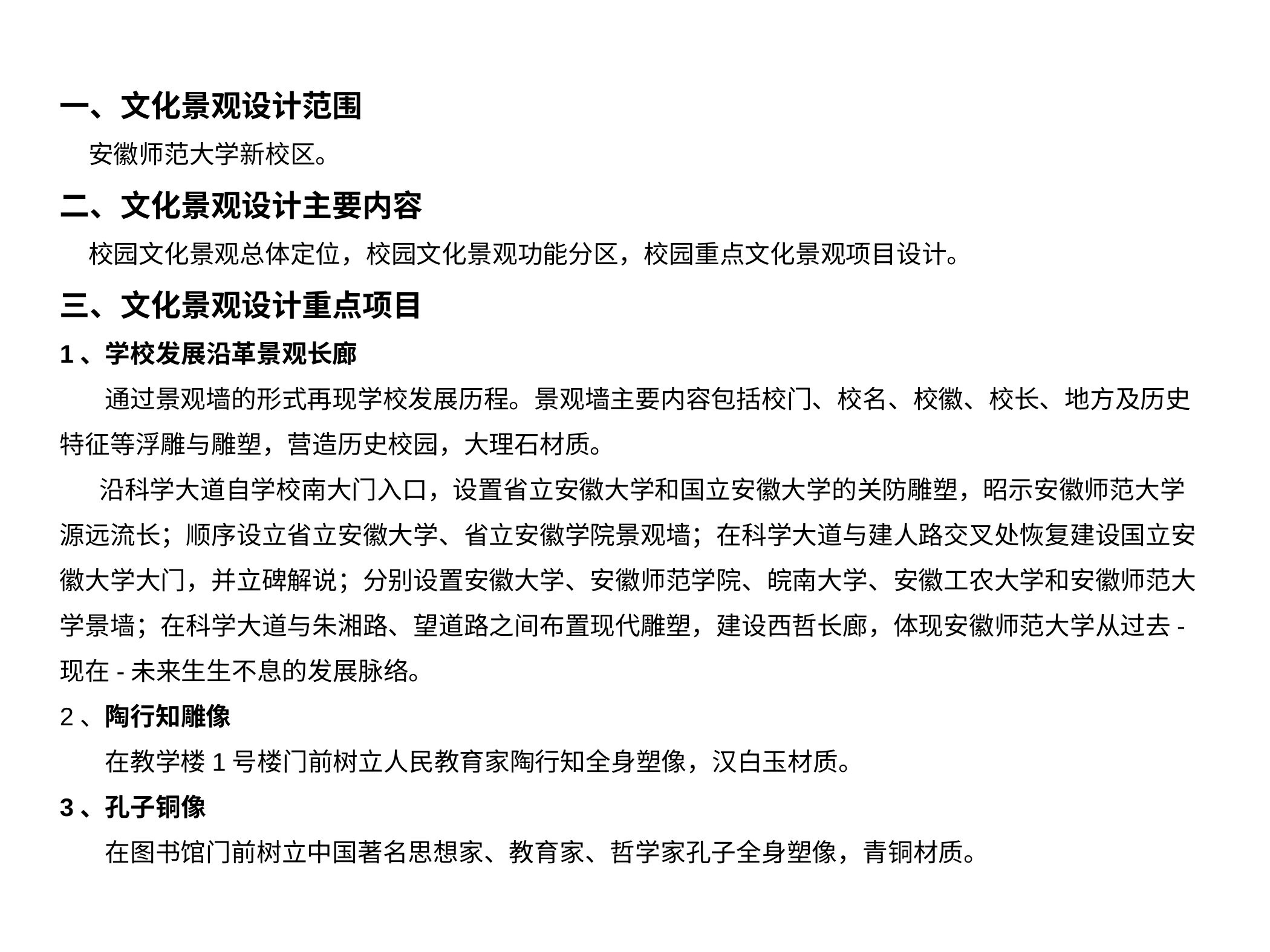

一、文化景观设计范围
    安徽师范大学新校区。
二、文化景观设计主要内容
    校园文化景观总体定位，校园文化景观功能分区，校园重点文化景观项目设计。
三、文化景观设计重点项目
1、学校发展沿革景观长廊
       通过景观墙的形式再现学校发展历程。景观墙主要内容包括校门、校名、校徽、校长、地方及历史特征等浮雕与雕塑，营造历史校园，大理石材质。
      沿科学大道自学校南大门入口，设置省立安徽大学和国立安徽大学的关防雕塑，昭示安徽师范大学源远流长；顺序设立省立安徽大学、省立安徽学院景观墙；在科学大道与建人路交叉处恢复建设国立安徽大学大门，并立碑解说；分别设置安徽大学、安徽师范学院、皖南大学、安徽工农大学和安徽师范大学景墙；在科学大道与朱湘路、望道路之间布置现代雕塑，建设西哲长廊，体现安徽师范大学从过去-现在-未来生生不息的发展脉络。
2、陶行知雕像
       在教学楼1号楼门前树立人民教育家陶行知全身塑像，汉白玉材质。
3、孔子铜像
       在图书馆门前树立中国著名思想家、教育家、哲学家孔子全身塑像，青铜材质。